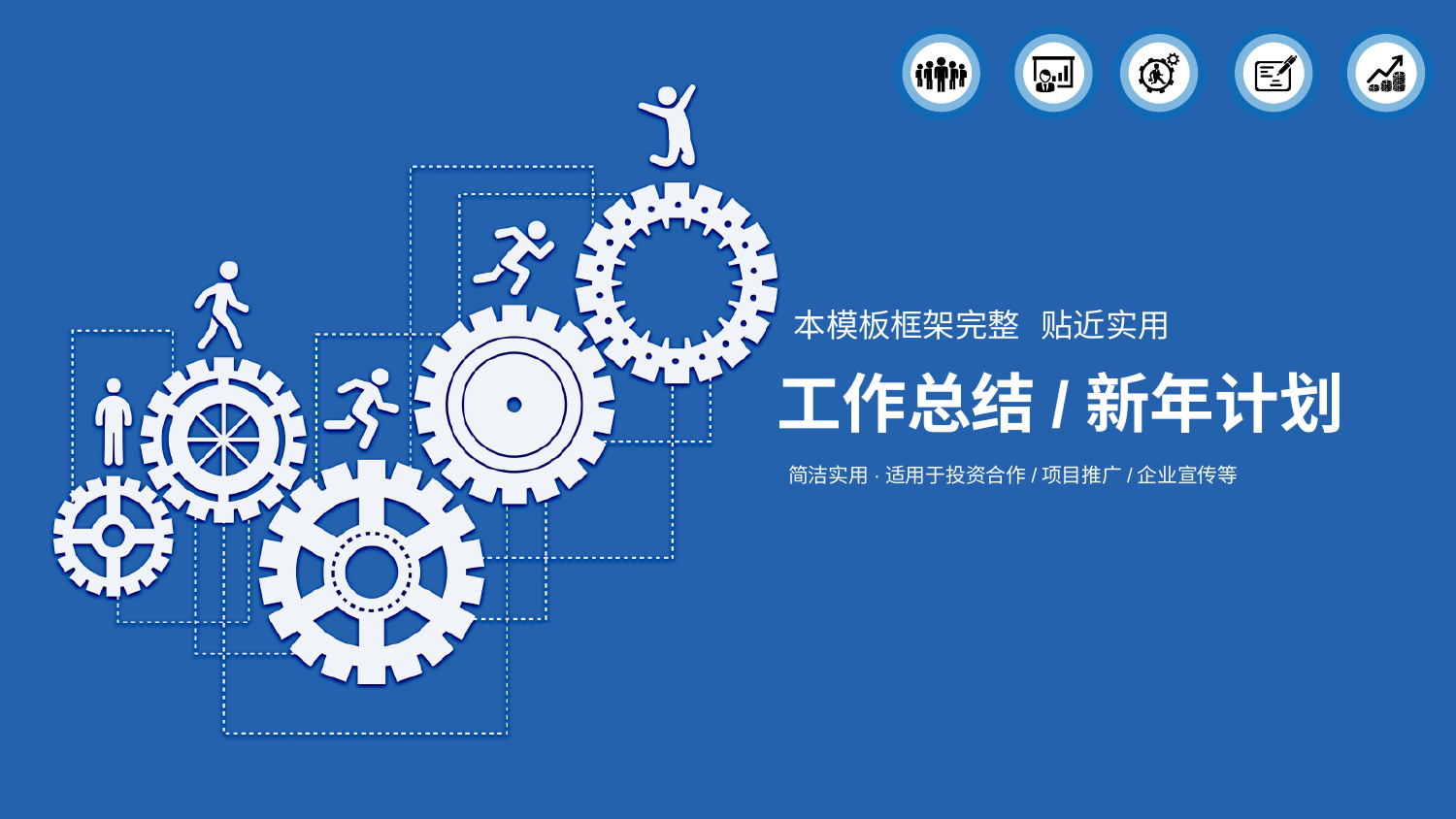

工作总结/新年计划
本模板框架完整   贴近实用
简洁实用·适用于投资合作/项目推广/企业宣传等